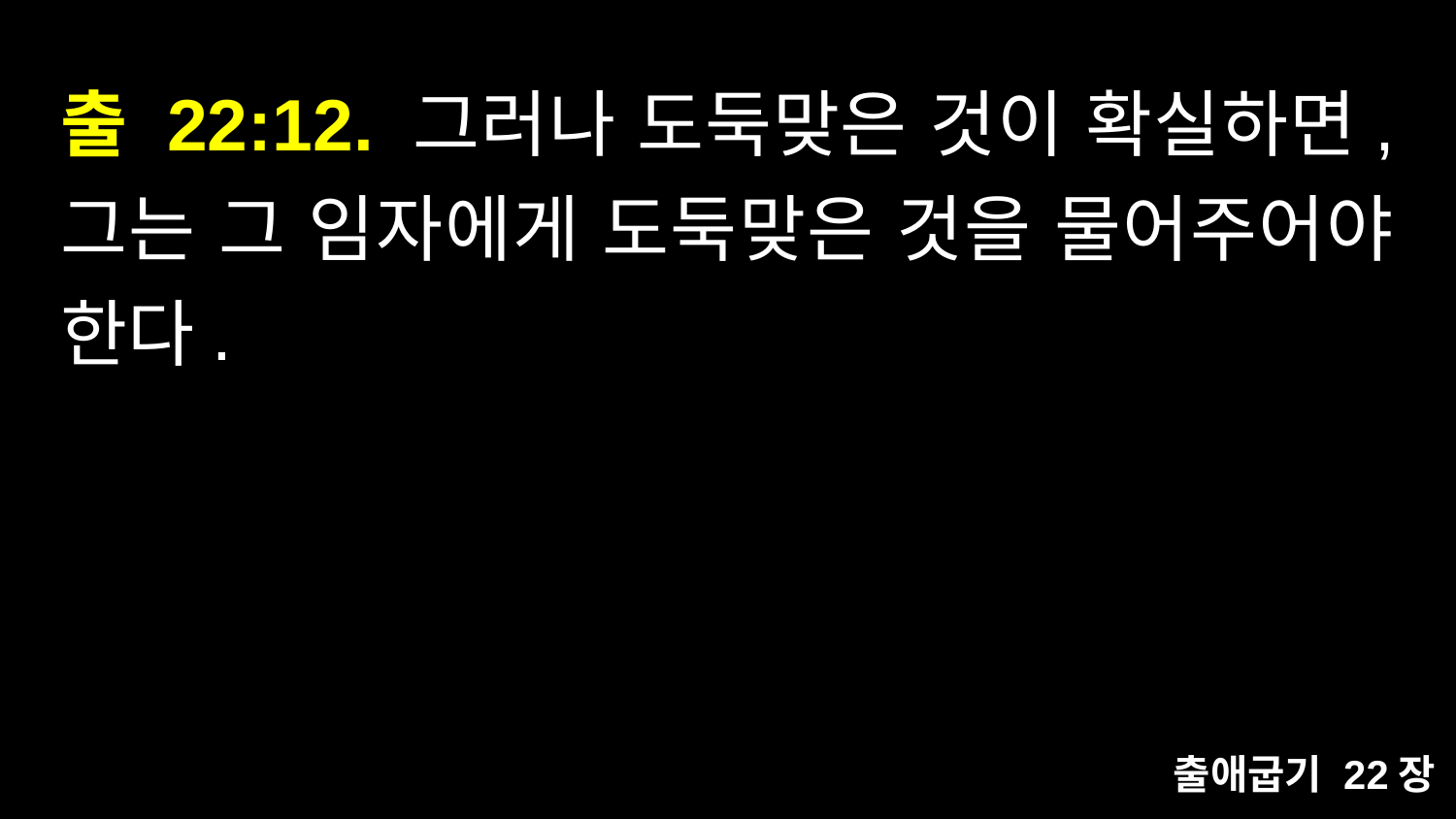

# 출 22:12. 그러나 도둑맞은 것이 확실하면, 그는 그 임자에게 도둑맞은 것을 물어주어야 한다.
출애굽기 22장